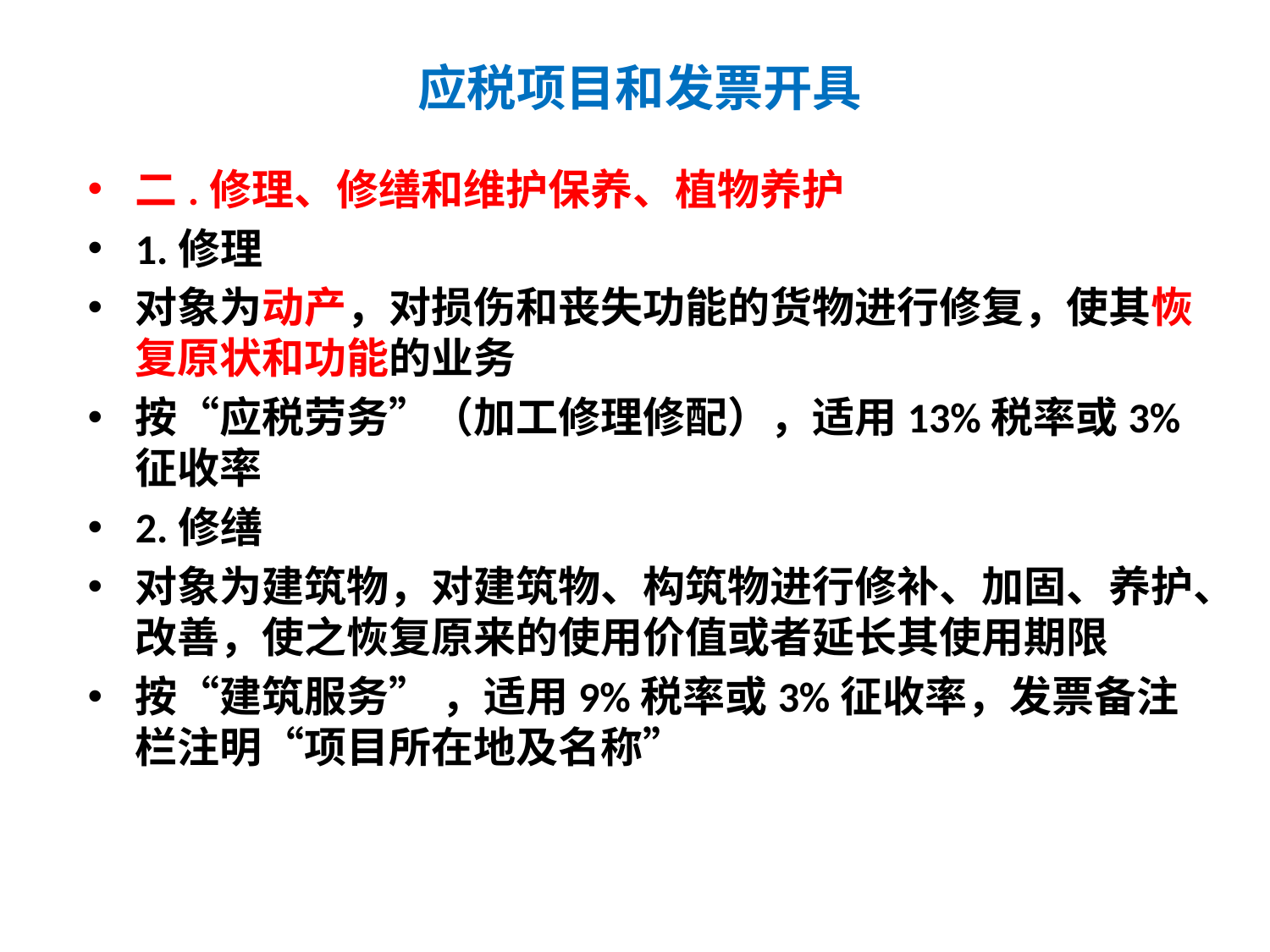

# 应税项目和发票开具
二.修理、修缮和维护保养、植物养护
1.修理
对象为动产，对损伤和丧失功能的货物进行修复，使其恢复原状和功能的业务
按“应税劳务”（加工修理修配），适用13%税率或3%征收率
2.修缮
对象为建筑物，对建筑物、构筑物进行修补、加固、养护、改善，使之恢复原来的使用价值或者延长其使用期限
按“建筑服务” ，适用9%税率或3%征收率，发票备注栏注明“项目所在地及名称”